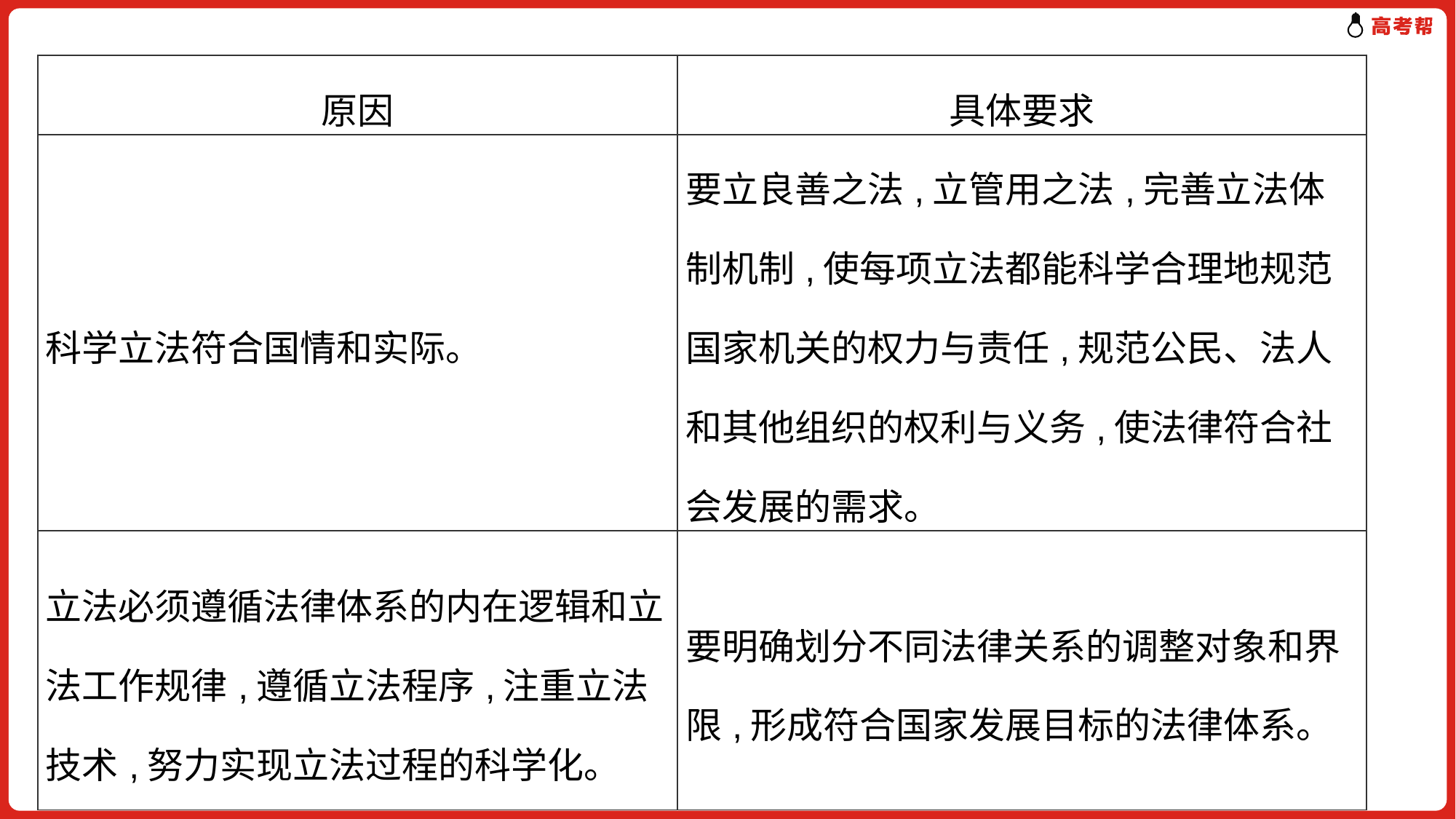

| 原因 | 具体要求 |
| --- | --- |
| 科学立法符合国情和实际。 | 要立良善之法,立管用之法,完善立法体制机制,使每项立法都能科学合理地规范国家机关的权力与责任,规范公民、法人和其他组织的权利与义务,使法律符合社会发展的需求。 |
| 立法必须遵循法律体系的内在逻辑和立法工作规律,遵循立法程序,注重立法技术,努力实现立法过程的科学化。 | 要明确划分不同法律关系的调整对象和界限,形成符合国家发展目标的法律体系。 |